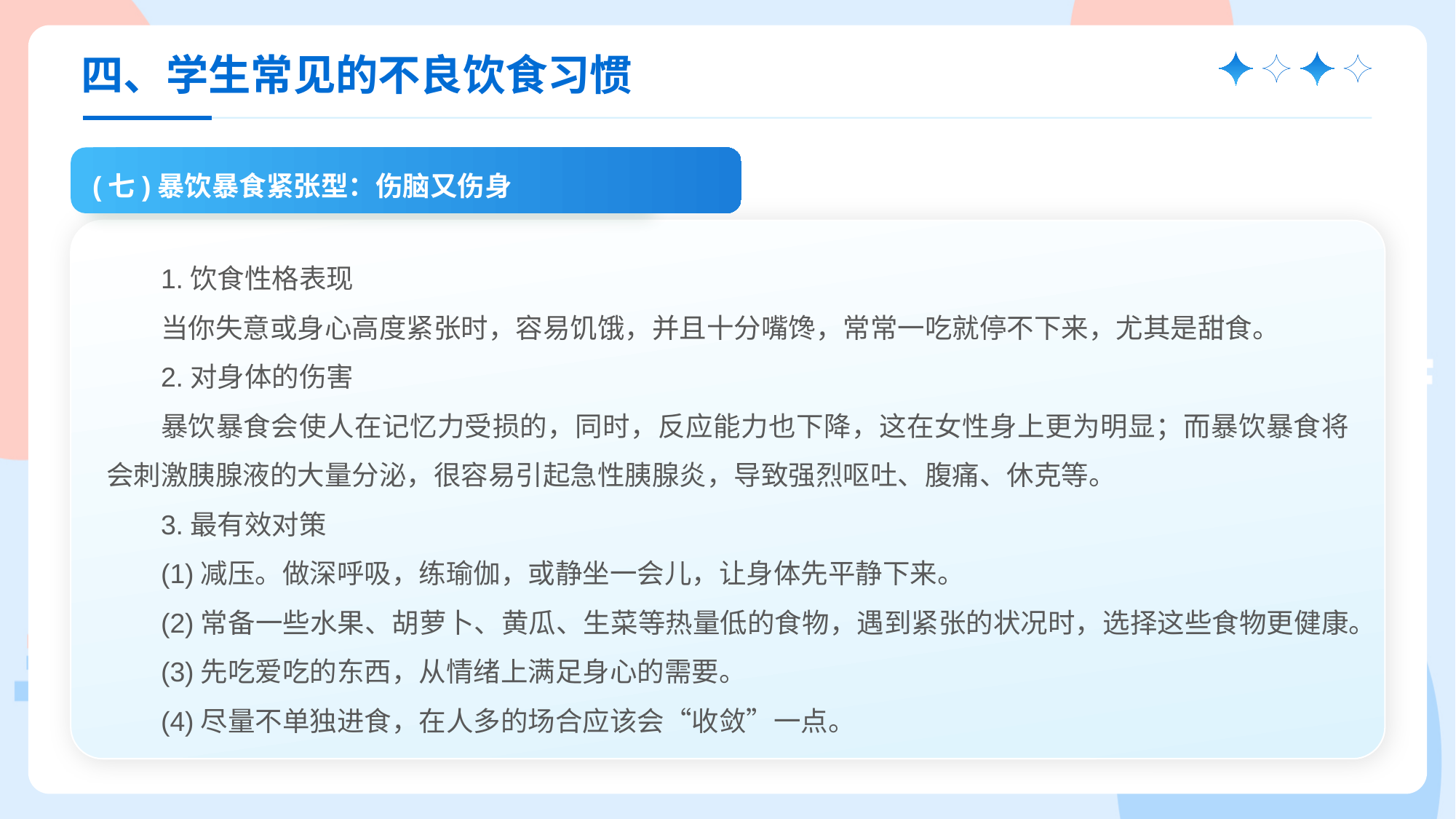

四、学生常见的不良饮食习惯

(七)暴饮暴食紧张型：伤脑又伤身

1.饮食性格表现
当你失意或身心高度紧张时，容易饥饿，并且十分嘴馋，常常一吃就停不下来，尤其是甜食。
2.对身体的伤害
暴饮暴食会使人在记忆力受损的，同时，反应能力也下降，这在女性身上更为明显；而暴饮暴食将会刺激胰腺液的大量分泌，很容易引起急性胰腺炎，导致强烈呕吐、腹痛、休克等。
3.最有效对策
(1)减压。做深呼吸，练瑜伽，或静坐一会儿，让身体先平静下来。
(2)常备一些水果、胡萝卜、黄瓜、生菜等热量低的食物，遇到紧张的状况时，选择这些食物更健康。
(3)先吃爱吃的东西，从情绪上满足身心的需要。
(4)尽量不单独进食，在人多的场合应该会“收敛”一点。